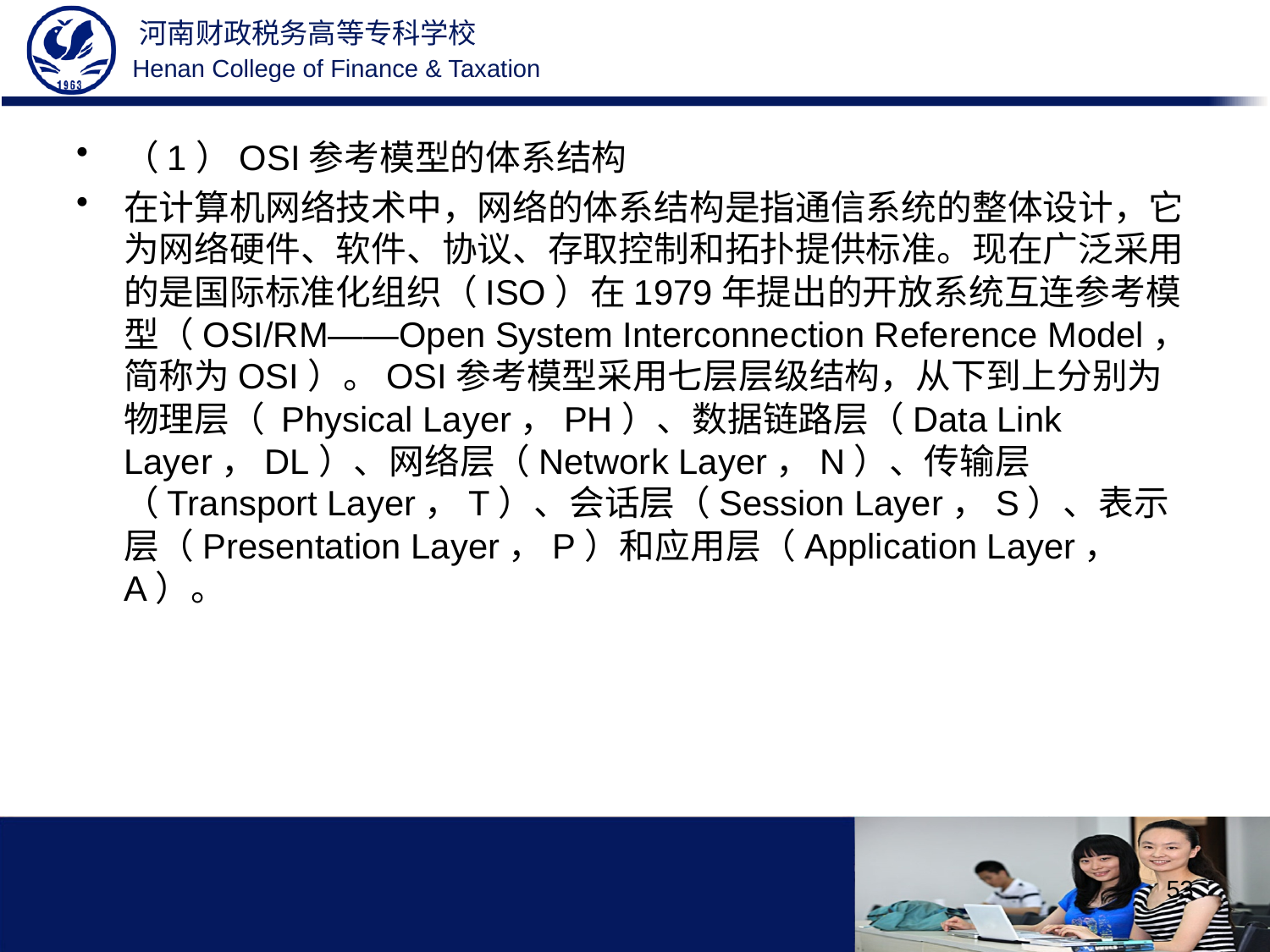

（1）OSI参考模型的体系结构
在计算机网络技术中，网络的体系结构是指通信系统的整体设计，它为网络硬件、软件、协议、存取控制和拓扑提供标准。现在广泛采用的是国际标准化组织（ISO）在1979年提出的开放系统互连参考模型（OSI/RM——Open System Interconnection Reference Model，简称为OSI）。OSI参考模型采用七层层级结构，从下到上分别为物理层（ Physical Layer，PH）、数据链路层（Data Link Layer，DL）、网络层（Network Layer，N）、传输层（Transport Layer，T）、会话层（Session Layer，S）、表示层（Presentation Layer，P）和应用层（Application Layer，A）。

53